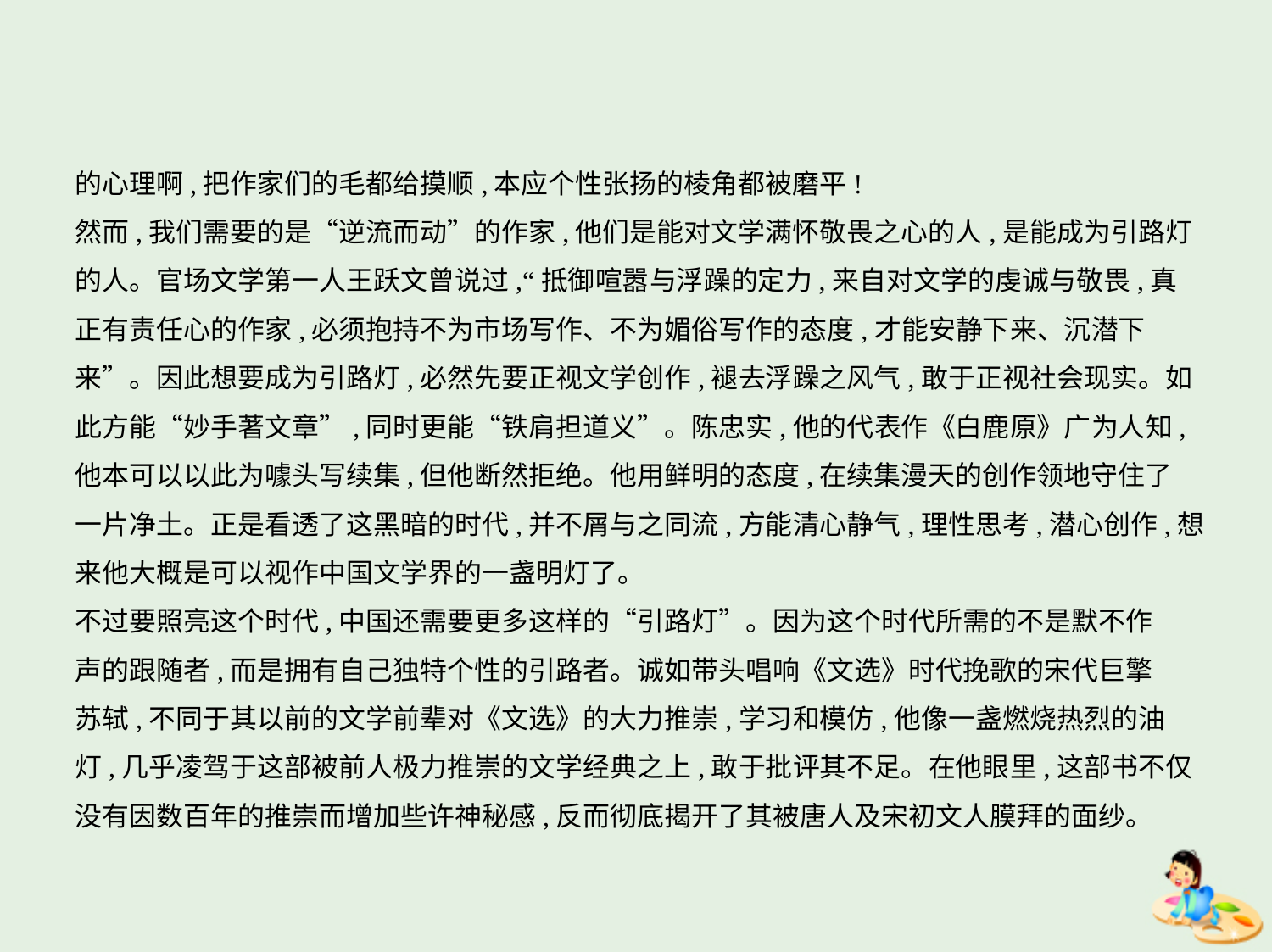

的心理啊,把作家们的毛都给摸顺,本应个性张扬的棱角都被磨平!
然而,我们需要的是“逆流而动”的作家,他们是能对文学满怀敬畏之心的人,是能成为引路灯
的人。官场文学第一人王跃文曾说过,“抵御喧嚣与浮躁的定力,来自对文学的虔诚与敬畏,真
正有责任心的作家,必须抱持不为市场写作、不为媚俗写作的态度,才能安静下来、沉潜下
来”。因此想要成为引路灯,必然先要正视文学创作,褪去浮躁之风气,敢于正视社会现实。如
此方能“妙手著文章”,同时更能“铁肩担道义”。陈忠实,他的代表作《白鹿原》广为人知,
他本可以以此为噱头写续集,但他断然拒绝。他用鲜明的态度,在续集漫天的创作领地守住了
一片净土。正是看透了这黑暗的时代,并不屑与之同流,方能清心静气,理性思考,潜心创作,想
来他大概是可以视作中国文学界的一盏明灯了。
不过要照亮这个时代,中国还需要更多这样的“引路灯”。因为这个时代所需的不是默不作
声的跟随者,而是拥有自己独特个性的引路者。诚如带头唱响《文选》时代挽歌的宋代巨擎
苏轼,不同于其以前的文学前辈对《文选》的大力推崇,学习和模仿,他像一盏燃烧热烈的油
灯,几乎凌驾于这部被前人极力推崇的文学经典之上,敢于批评其不足。在他眼里,这部书不仅
没有因数百年的推崇而增加些许神秘感,反而彻底揭开了其被唐人及宋初文人膜拜的面纱。